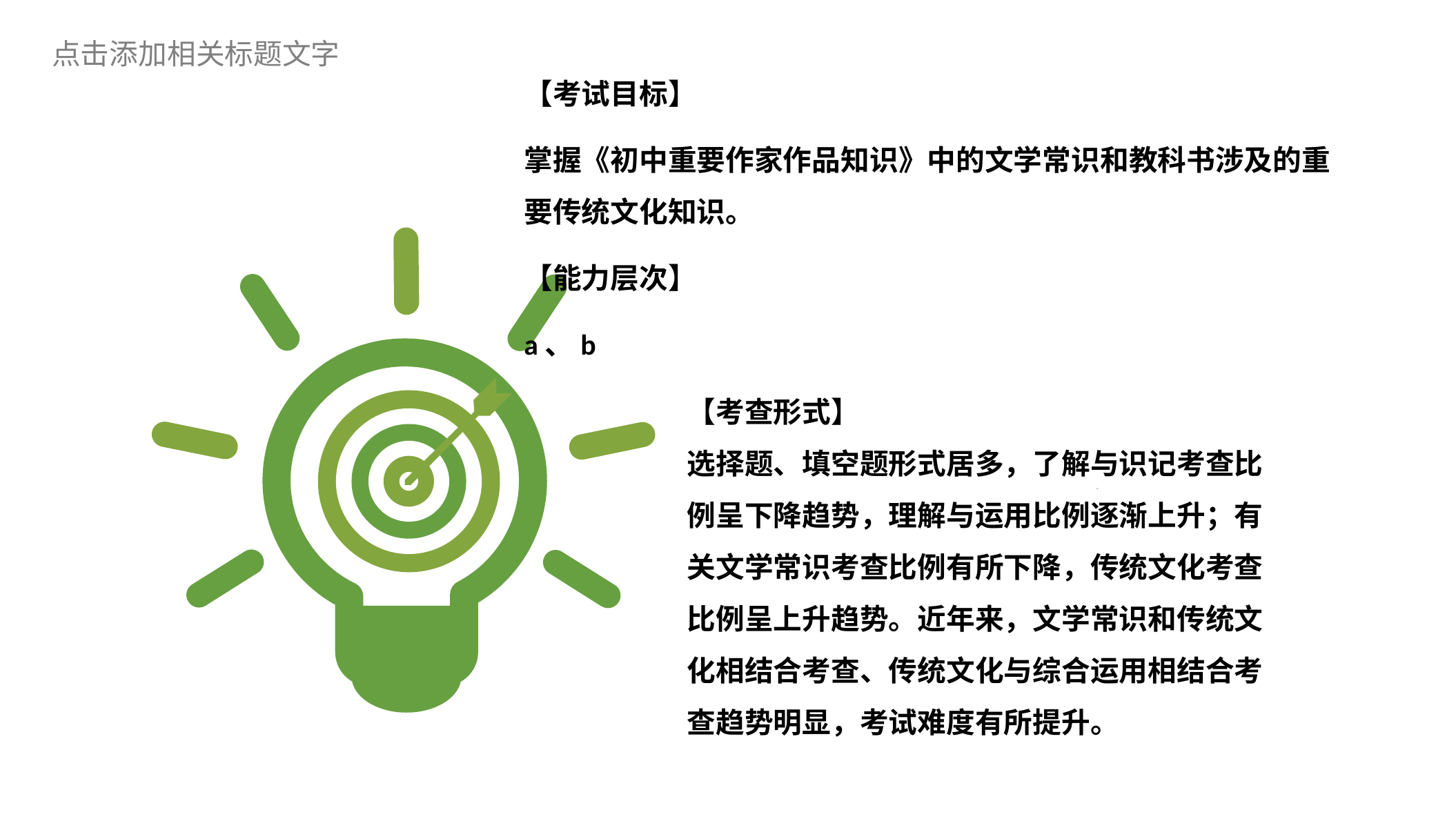

【考试目标】
掌握《初中重要作家作品知识》中的文学常识和教科书涉及的重要传统文化知识。
【能力层次】
a、b

【考查形式】
选择题、填空题形式居多，了解与识记考查比例呈下降趋势，理解与运用比例逐渐上升；有关文学常识考查比例有所下降，传统文化考查比例呈上升趋势。近年来，文学常识和传统文化相结合考查、传统文化与综合运用相结合考查趋势明显，考试难度有所提升。

.

.